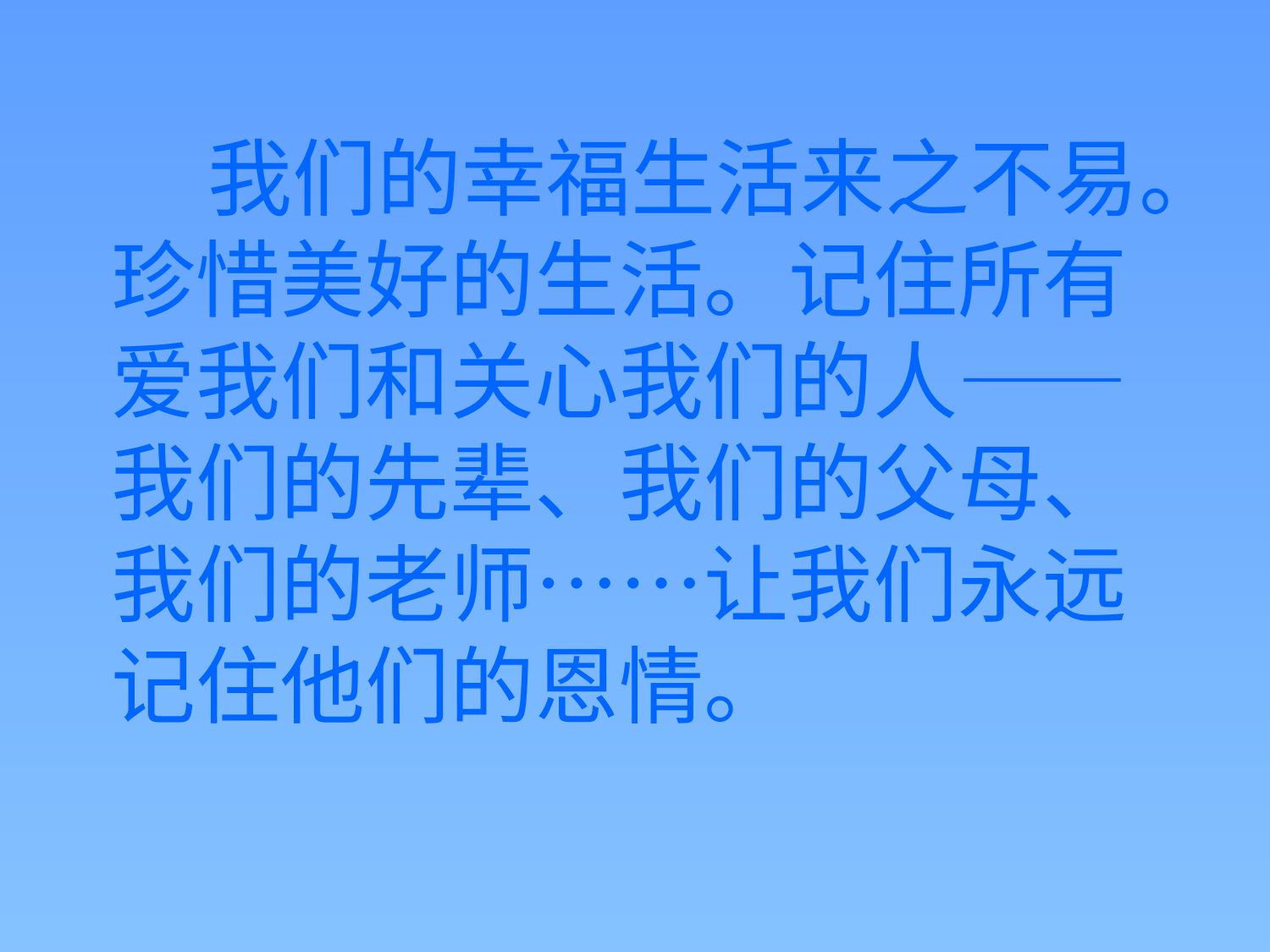

我们的幸福生活来之不易。珍惜美好的生活。记住所有爱我们和关心我们的人——我们的先辈、我们的父母、我们的老师……让我们永远记住他们的恩情。